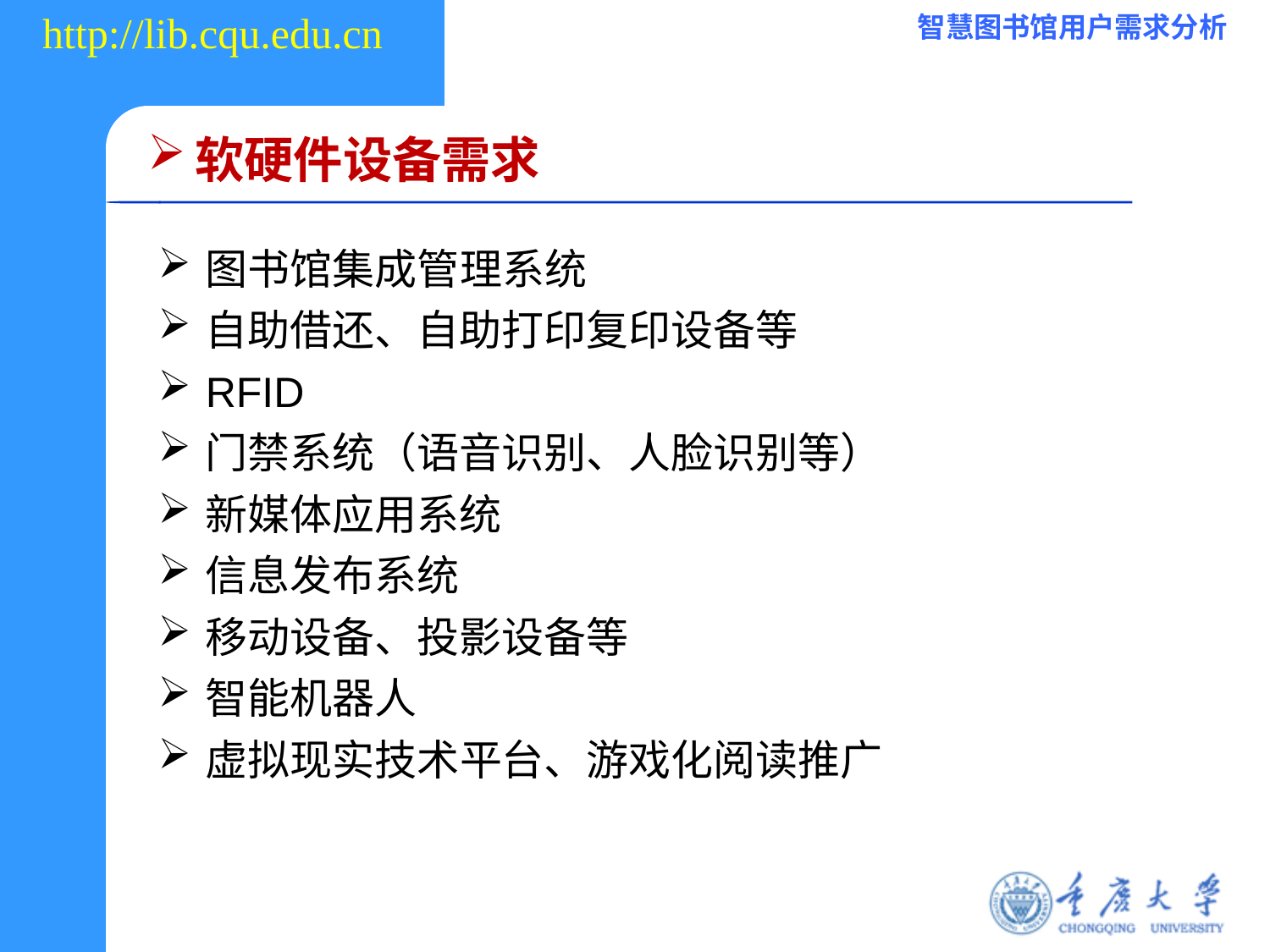

软硬件设备需求
图书馆集成管理系统
自助借还、自助打印复印设备等
RFID
门禁系统（语音识别、人脸识别等）
新媒体应用系统
信息发布系统
移动设备、投影设备等
智能机器人
虚拟现实技术平台、游戏化阅读推广